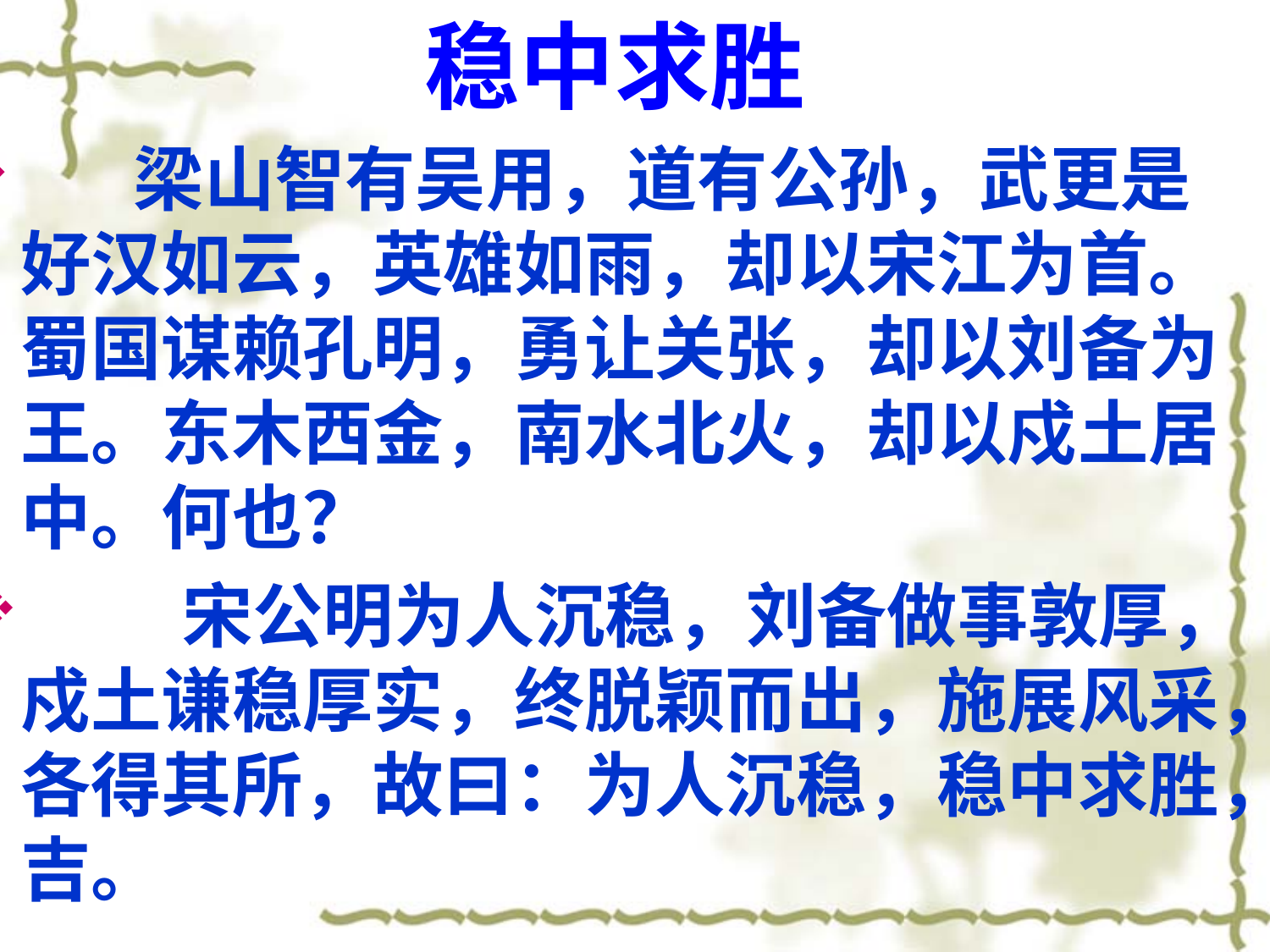

稳中求胜
　　梁山智有吴用，道有公孙，武更是好汉如云，英雄如雨，却以宋江为首。蜀国谋赖孔明，勇让关张，却以刘备为王。东木西金，南水北火，却以戍土居中。何也？
         宋公明为人沉稳，刘备做事敦厚，戍土谦稳厚实，终脱颖而出，施展风采，各得其所，故曰：为人沉稳，稳中求胜，吉。